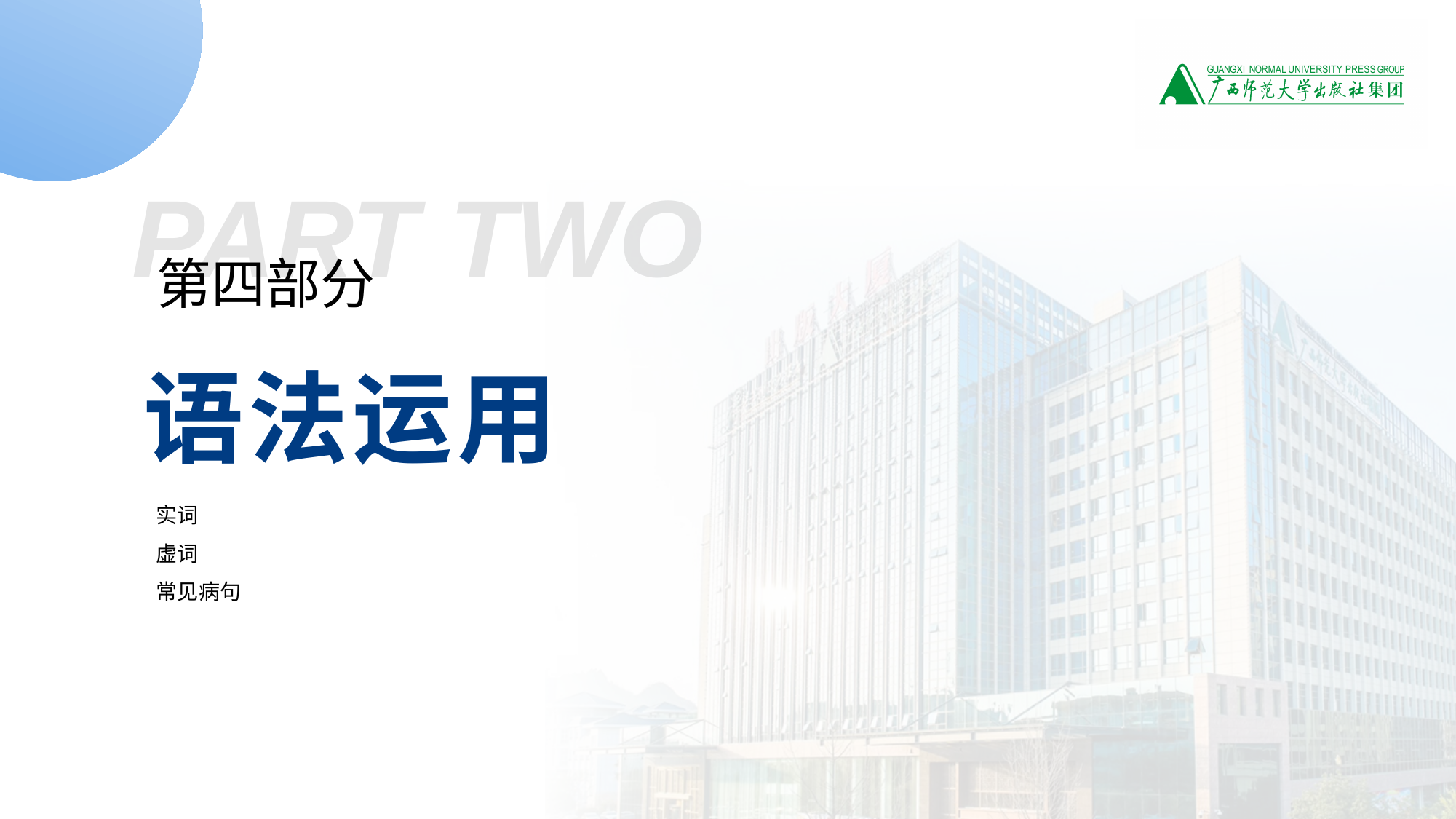

PART TWO
第四部分
语法运用
实词
虚词
常见病句